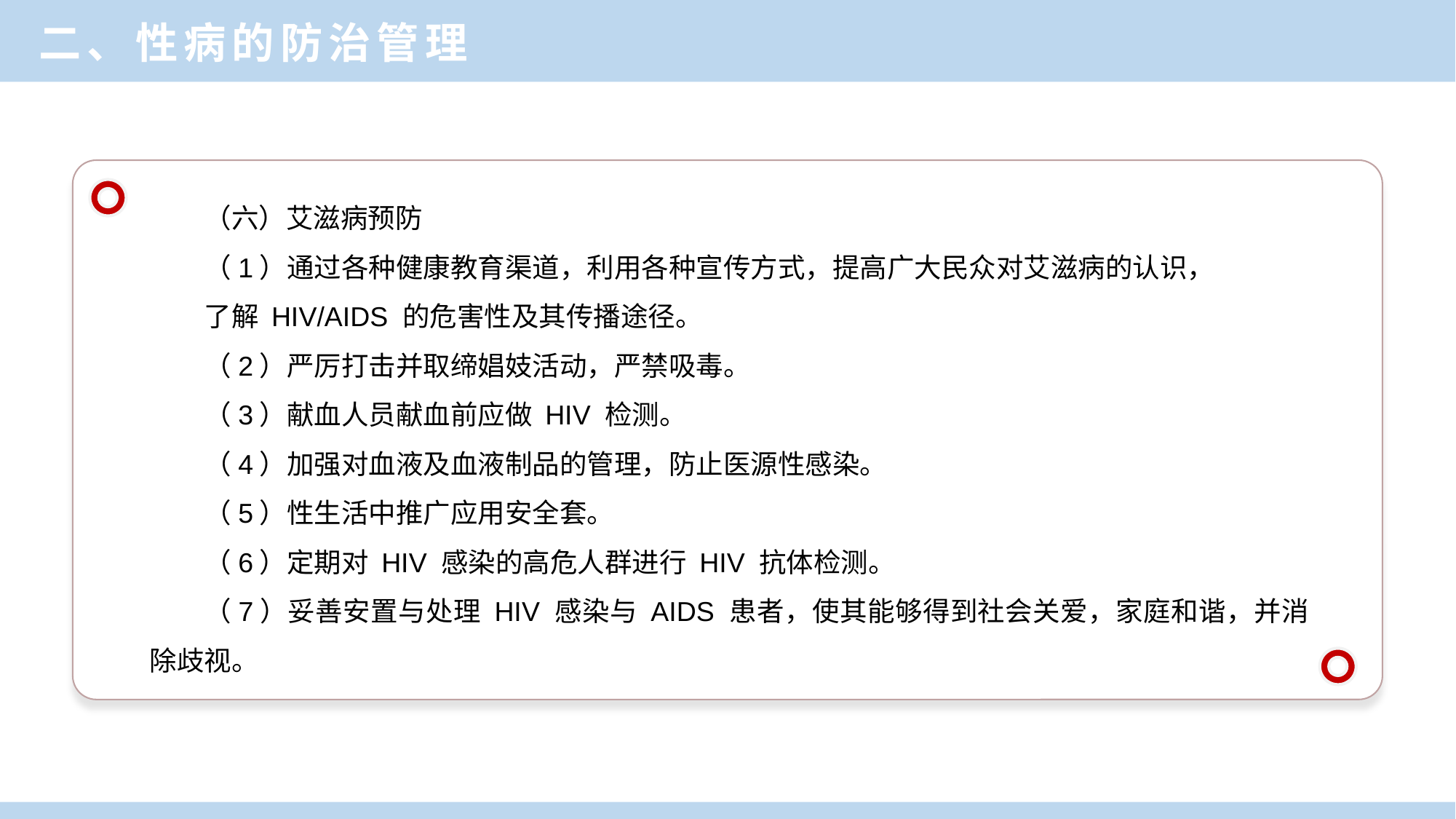

二、性病的防治管理

（六）艾滋病预防
（1）通过各种健康教育渠道，利用各种宣传方式，提高广大民众对艾滋病的认识，
了解 HIV/AIDS 的危害性及其传播途径。
（2）严厉打击并取缔娼妓活动，严禁吸毒。
（3）献血人员献血前应做 HIV 检测。
（4）加强对血液及血液制品的管理，防止医源性感染。
（5）性生活中推广应用安全套。
（6）定期对 HIV 感染的高危人群进行 HIV 抗体检测。
（7）妥善安置与处理 HIV 感染与 AIDS 患者，使其能够得到社会关爱，家庭和谐，并消除歧视。